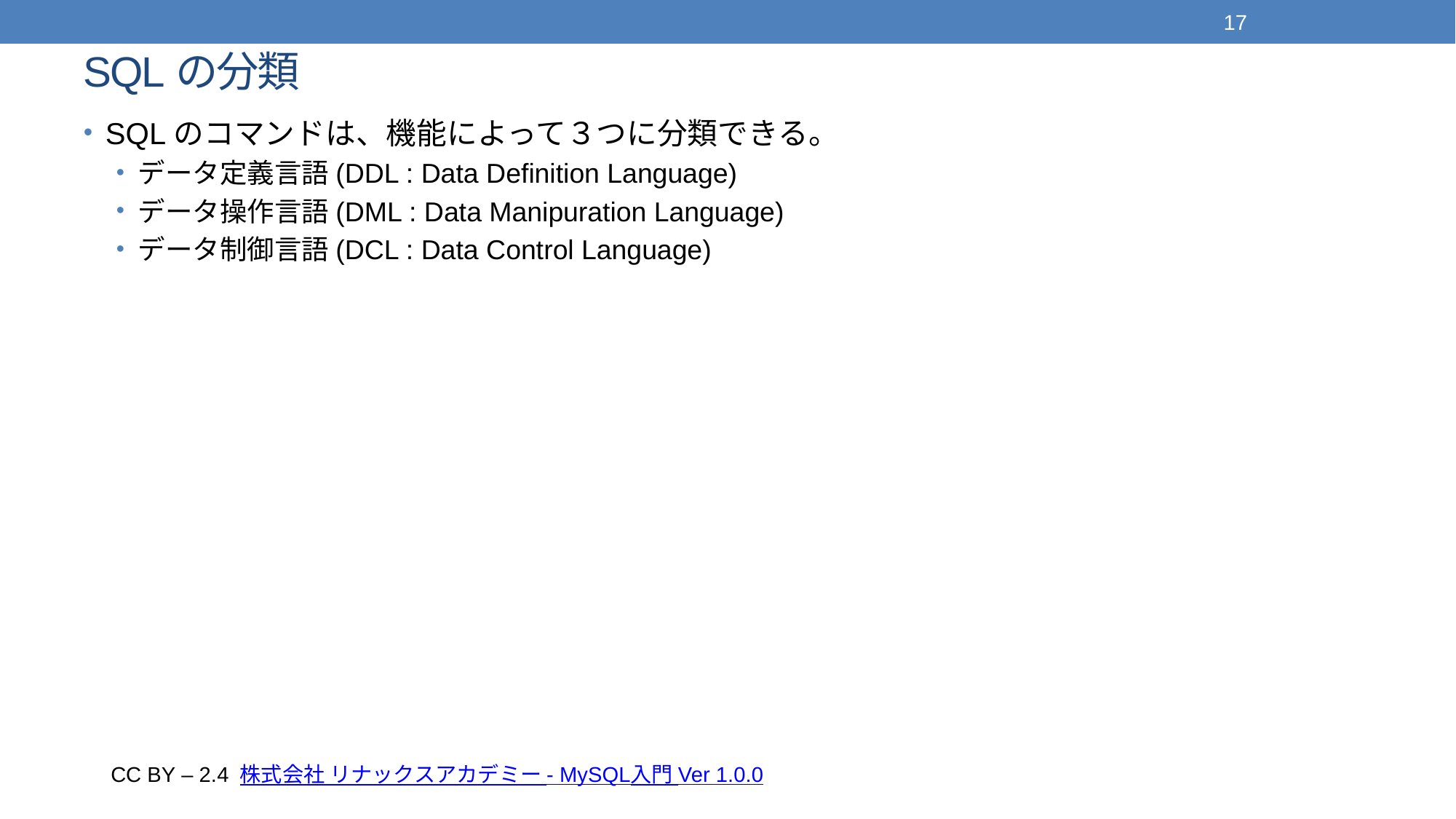

17
# SQLの分類
SQLのコマンドは、機能によって３つに分類できる。
データ定義言語(DDL : Data Definition Language)
データ操作言語(DML : Data Manipuration Language)
データ制御言語(DCL : Data Control Language)

CC BY – 2.4 株式会社 リナックスアカデミー - MySQL入門 Ver 1.0.0